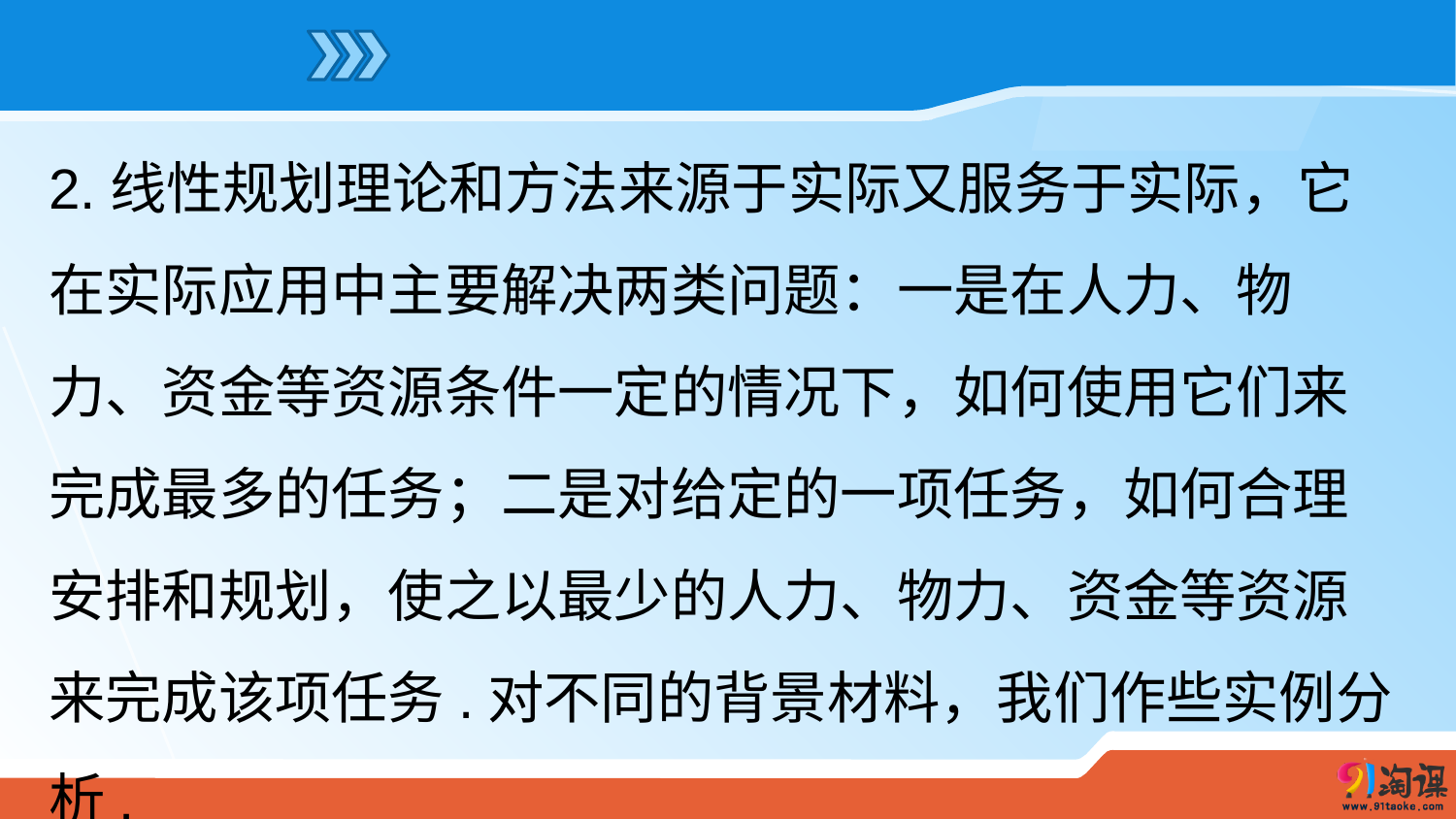

2.线性规划理论和方法来源于实际又服务于实际，它在实际应用中主要解决两类问题：一是在人力、物力、资金等资源条件一定的情况下，如何使用它们来完成最多的任务；二是对给定的一项任务，如何合理安排和规划，使之以最少的人力、物力、资金等资源来完成该项任务.对不同的背景材料，我们作些实例分析.